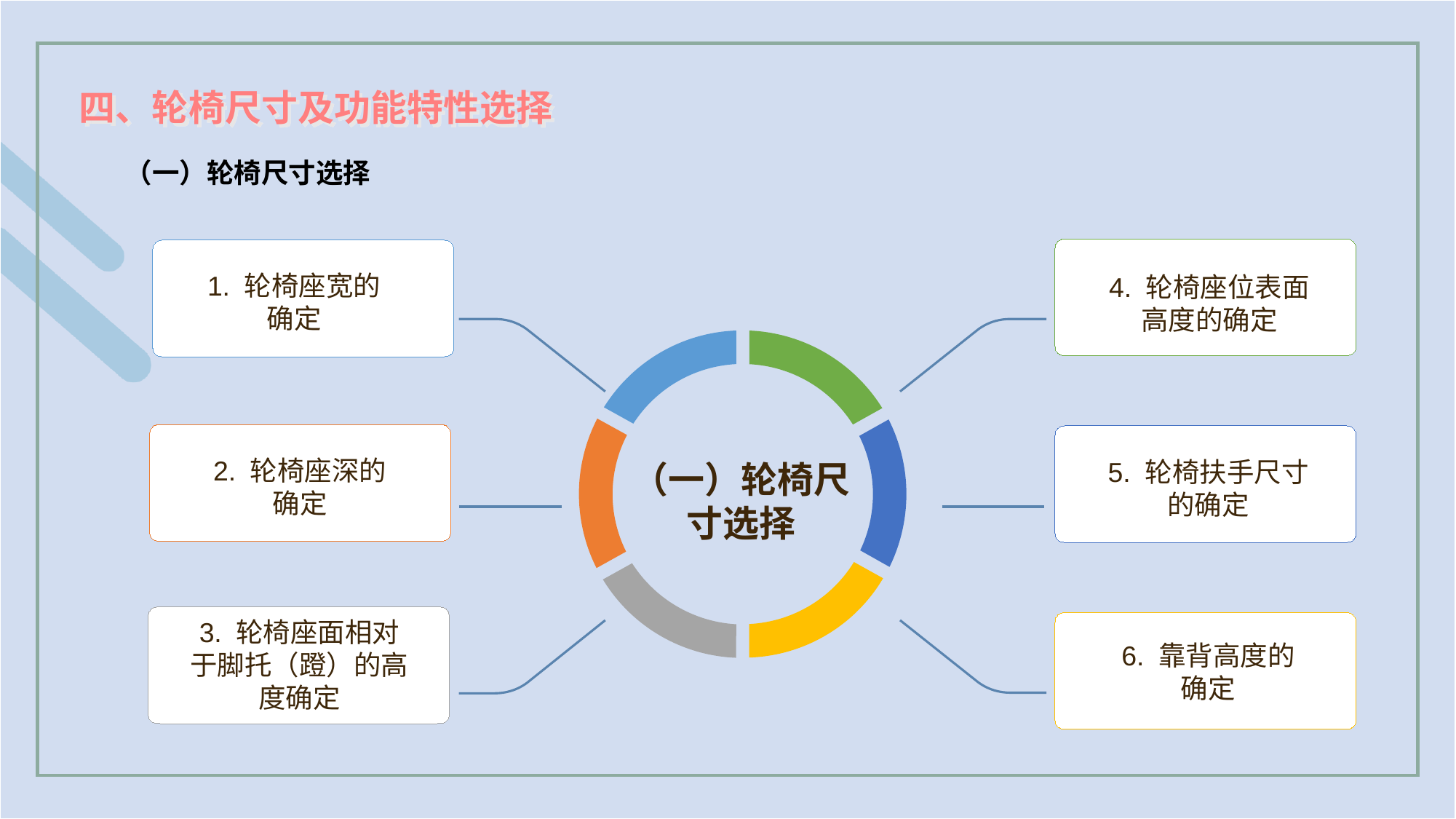

四、轮椅尺寸及功能特性选择
（一）轮椅尺寸选择

4. 轮椅座位表面高度的确定

1. 轮椅座宽的确定

（一）轮椅尺寸选择

2. 轮椅座深的确定

5. 轮椅扶手尺寸的确定

3. 轮椅座面相对于脚托（蹬）的高度确定

6. 靠背高度的确定